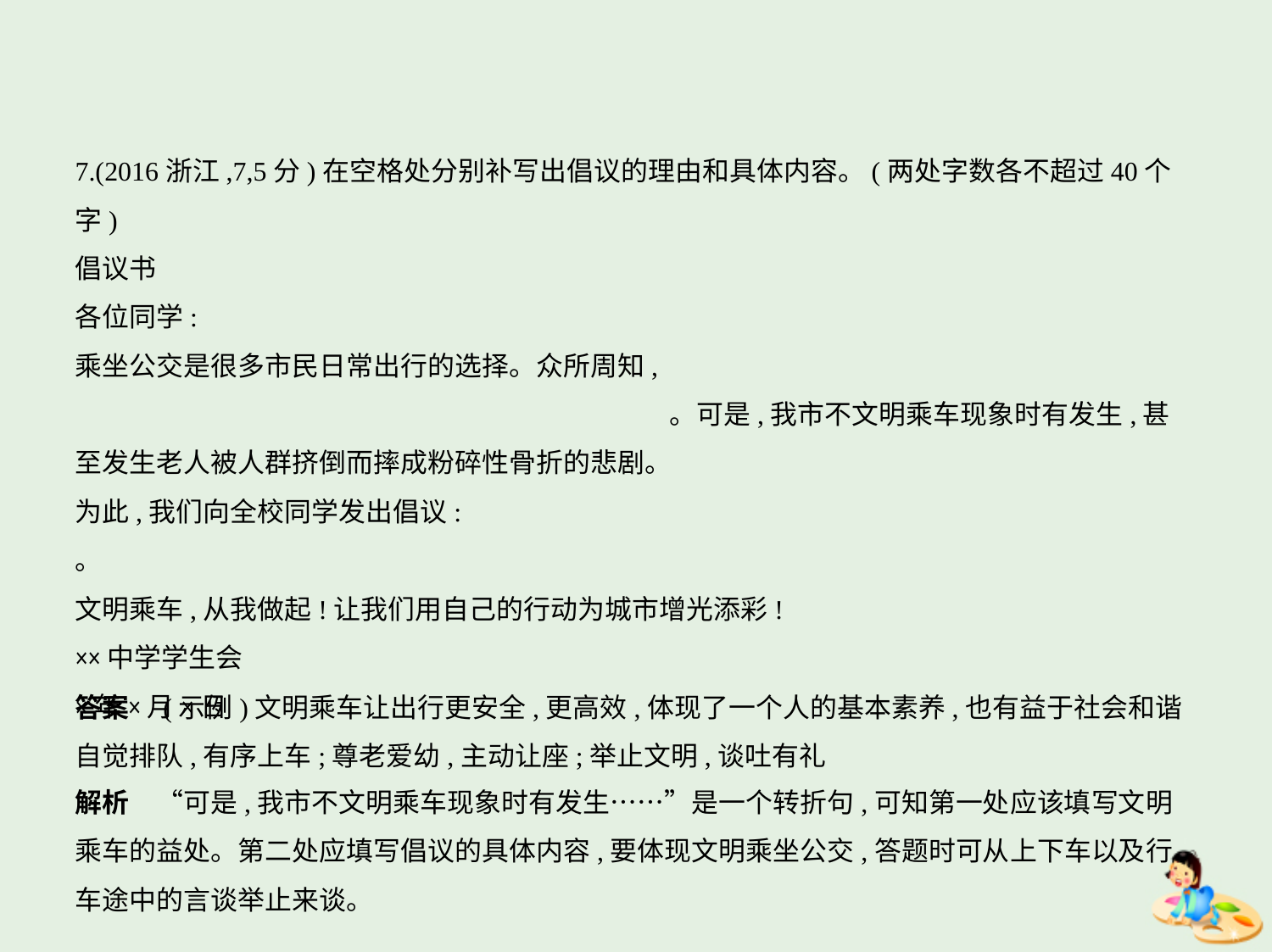

7.(2016浙江,7,5分)在空格处分别补写出倡议的理由和具体内容。(两处字数各不超过40个字)
倡议书
各位同学:
乘坐公交是很多市民日常出行的选择。众所周知,　　　　　　　　　　　　　　　　　    
　　　　　　　　　　　　　　　　　　　　　    。可是,我市不文明乘车现象时有发生,甚
至发生老人被人群挤倒而摔成粉碎性骨折的悲剧。
为此,我们向全校同学发出倡议:
。
文明乘车,从我做起!让我们用自己的行动为城市增光添彩!
××中学学生会
×年×月×日
答案　(示例)文明乘车让出行更安全,更高效,体现了一个人的基本素养,也有益于社会和谐
自觉排队,有序上车;尊老爱幼,主动让座;举止文明,谈吐有礼
解析　“可是,我市不文明乘车现象时有发生……”是一个转折句,可知第一处应该填写文明
乘车的益处。第二处应填写倡议的具体内容,要体现文明乘坐公交,答题时可从上下车以及行
车途中的言谈举止来谈。